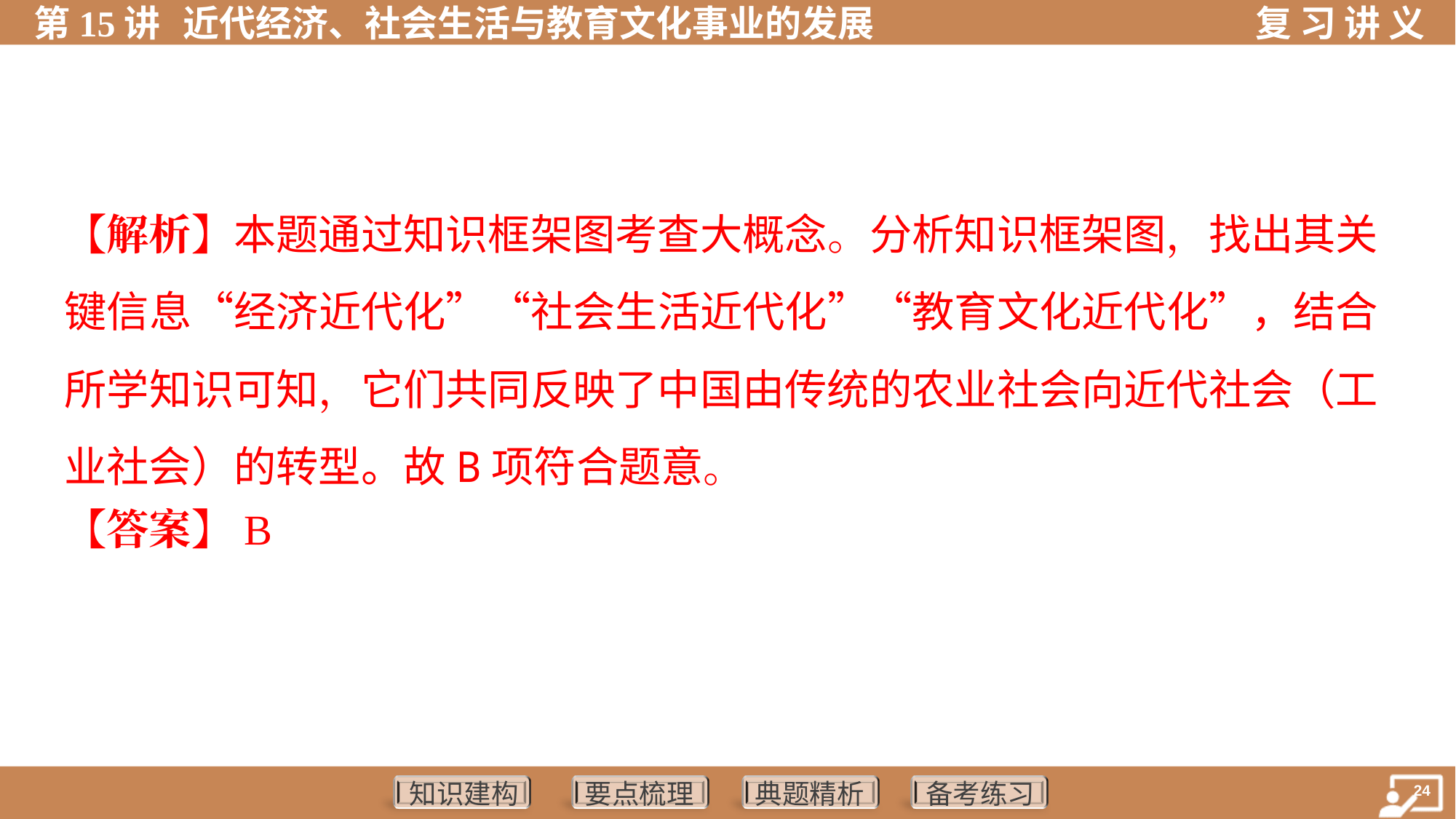

【解析】本题通过知识框架图考查大概念。分析知识框架图，找出其关
键信息“经济近代化”“社会生活近代化”“教育文化近代化”，结合
所学知识可知，它们共同反映了中国由传统的农业社会向近代社会（工
业社会）的转型。故B项符合题意。
【答案】B